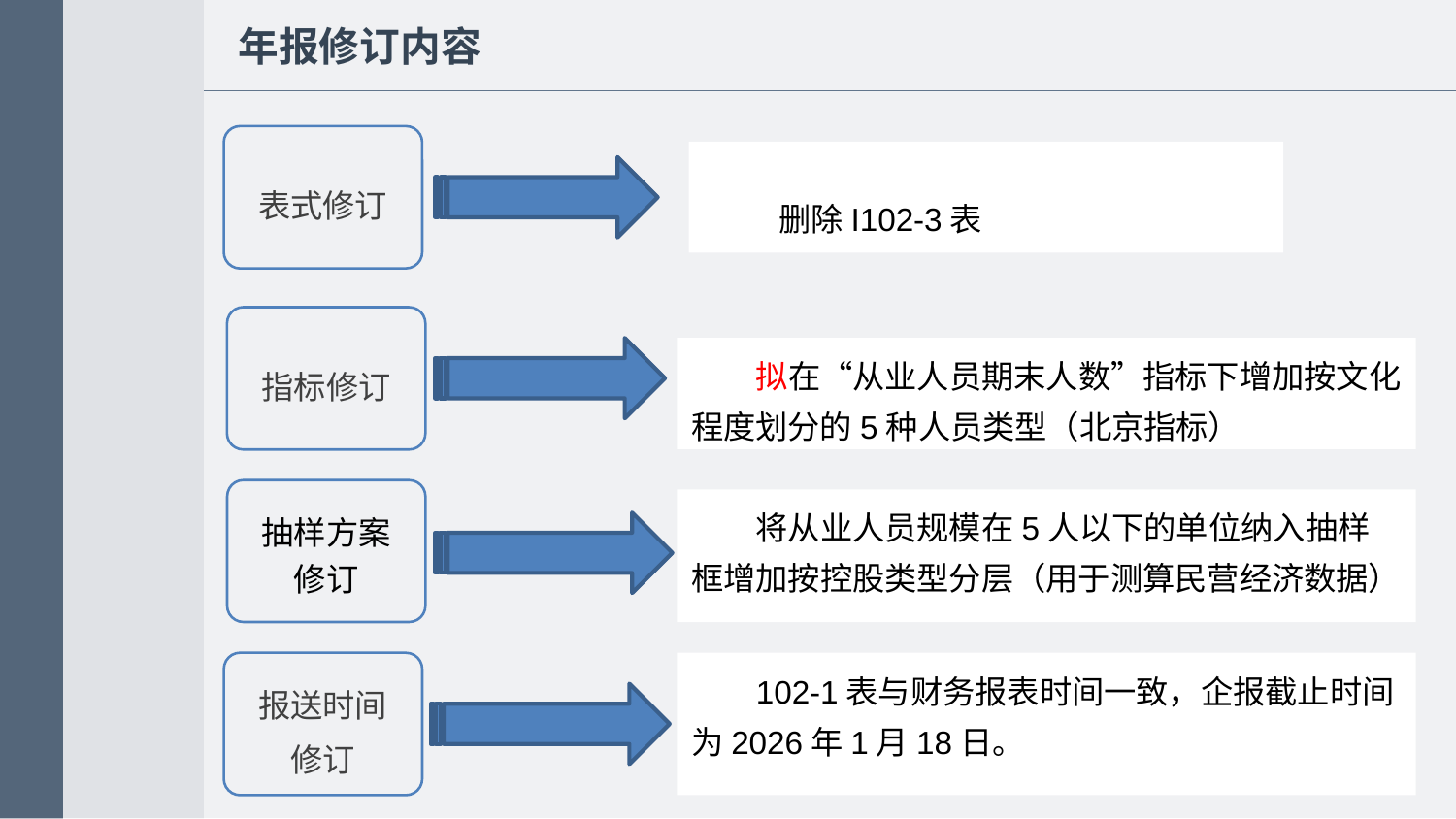

年报修订内容
表式修订
指标修订
抽样方案
修订
报送时间
修订
删除I102-3表

拟在“从业人员期末人数”指标下增加按文化程度划分的5种人员类型（北京指标）
将从业人员规模在5人以下的单位纳入抽样框增加按控股类型分层（用于测算民营经济数据）

102-1表与财务报表时间一致，企报截止时间为2026年1月18日。